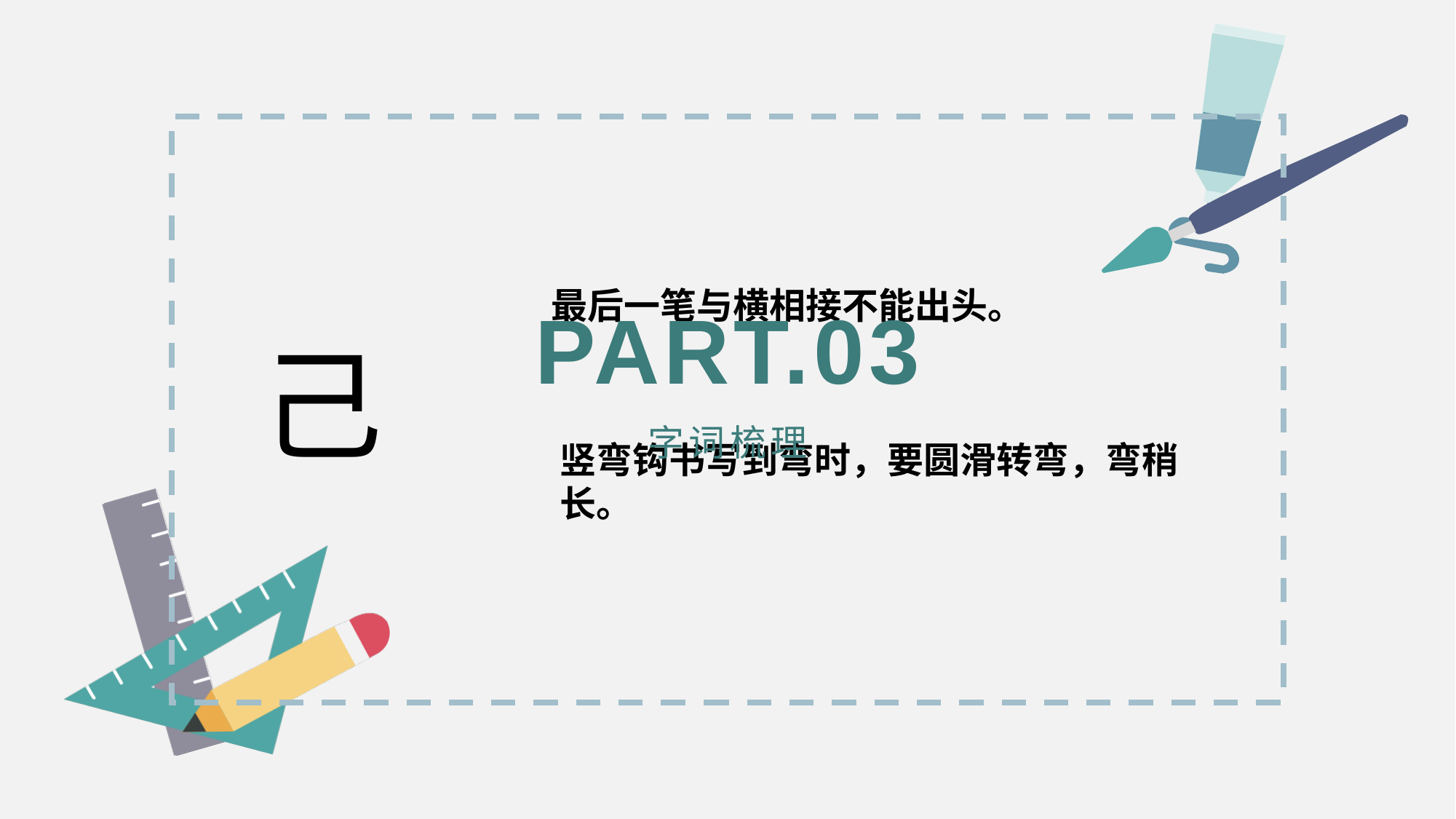

PART.03
最后一笔与横相接不能出头。
己
字词梳理
竖弯钩书写到弯时，要圆滑转弯，弯稍长。